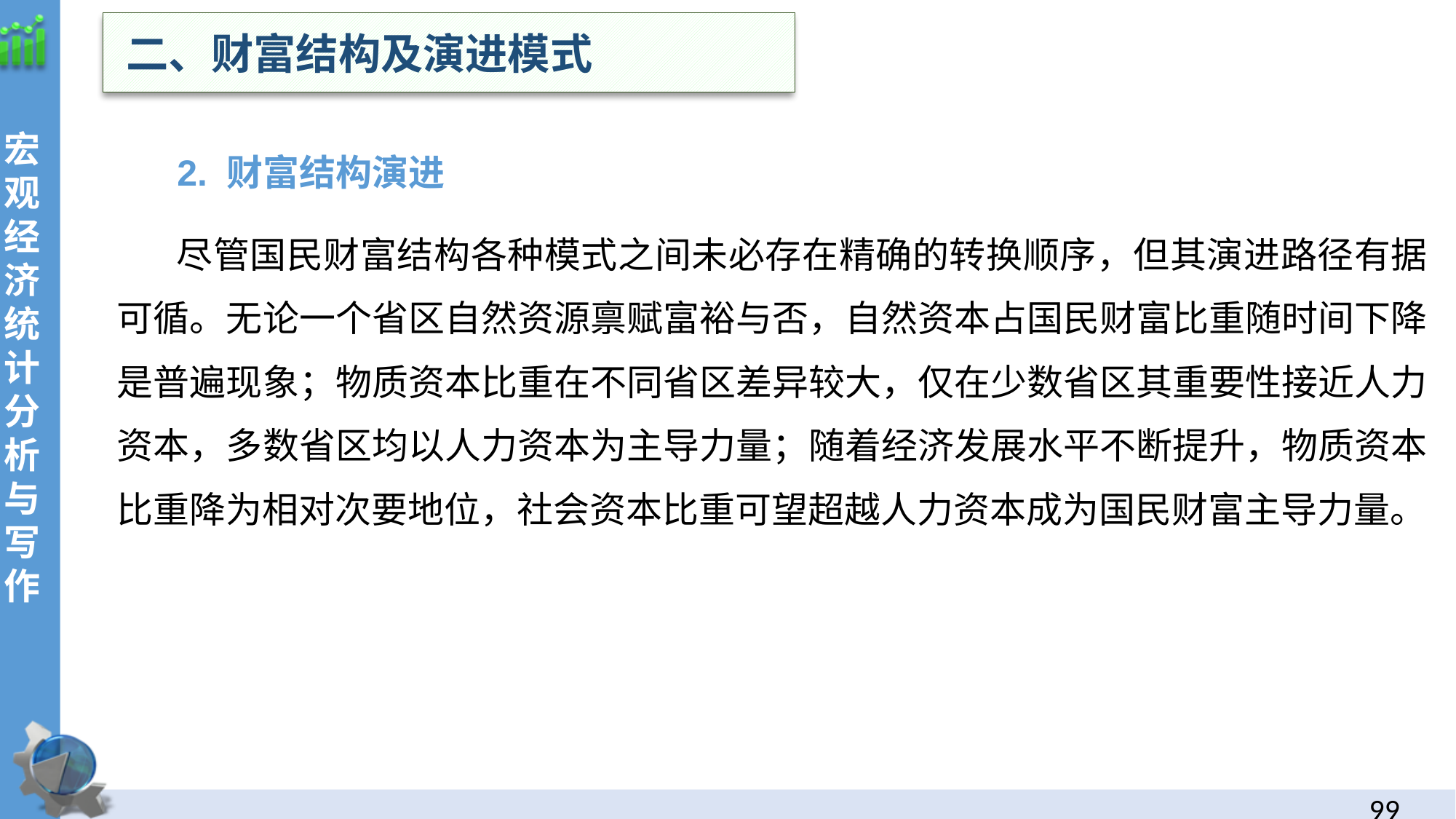

二、财富结构及演进模式
          2. 财富结构演进
         尽管国民财富结构各种模式之间未必存在精确的转换顺序，但其演进路径有据可循。无论一个省区自然资源禀赋富裕与否，自然资本占国民财富比重随时间下降是普遍现象；物质资本比重在不同省区差异较大，仅在少数省区其重要性接近人力资本，多数省区均以人力资本为主导力量；随着经济发展水平不断提升，物质资本比重降为相对次要地位，社会资本比重可望超越人力资本成为国民财富主导力量。

99